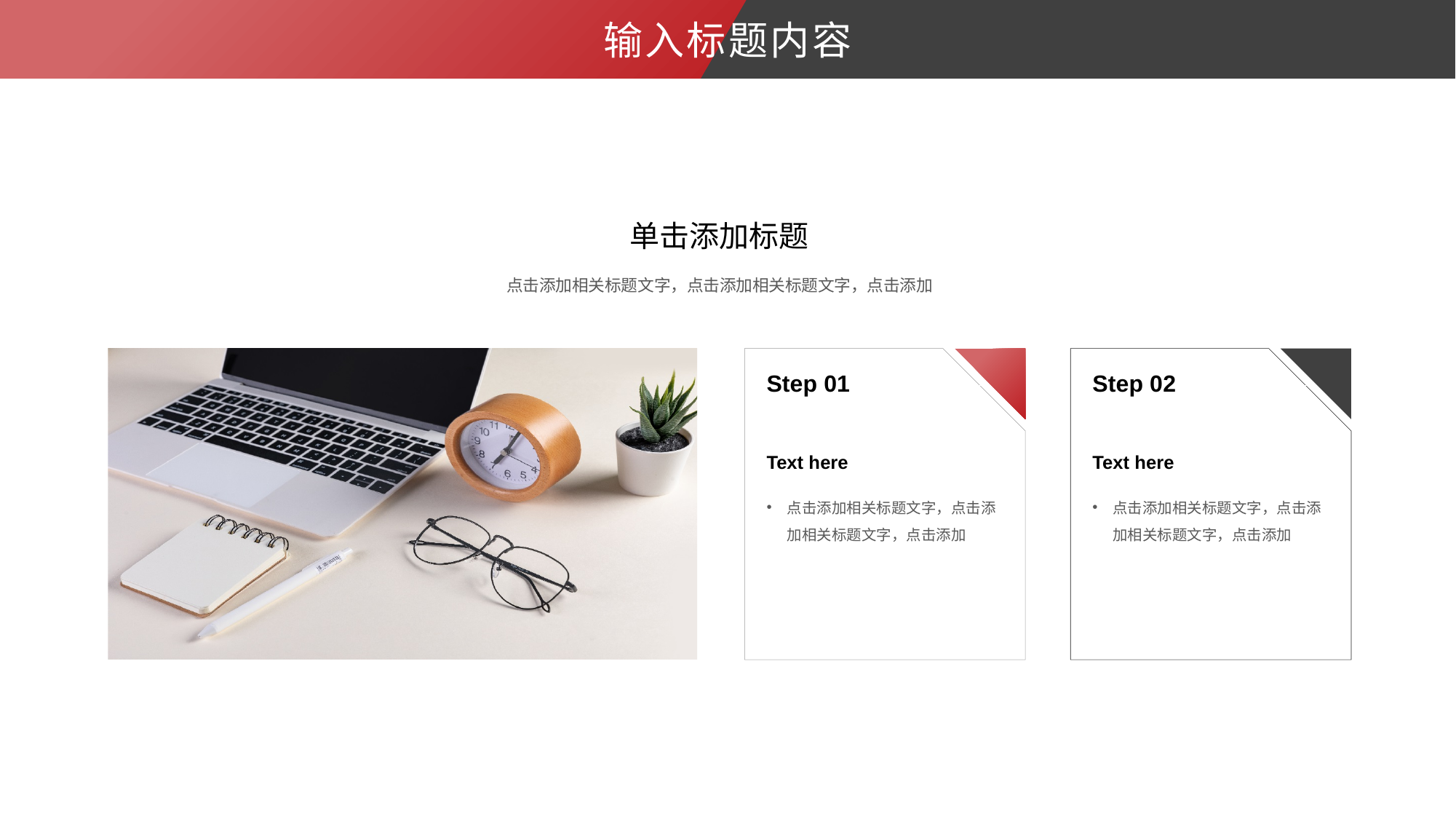

输入标题内容
单击添加标题
点击添加相关标题文字，点击添加相关标题文字，点击添加

Step 01
Step 02
Text here
Text here
点击添加相关标题文字，点击添加相关标题文字，点击添加
点击添加相关标题文字，点击添加相关标题文字，点击添加